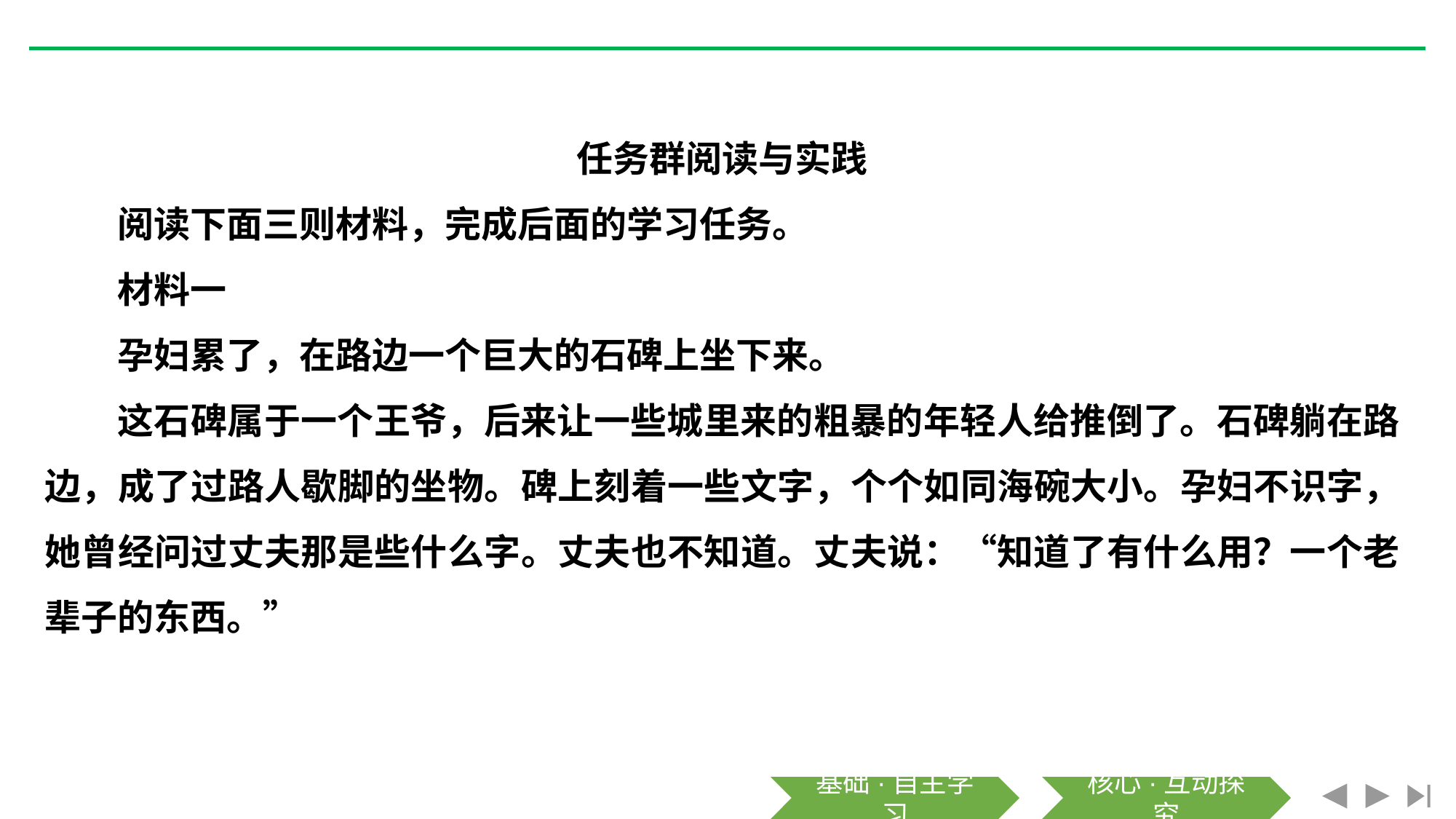

任务群阅读与实践
阅读下面三则材料，完成后面的学习任务。
材料一
孕妇累了，在路边一个巨大的石碑上坐下来。
这石碑属于一个王爷，后来让一些城里来的粗暴的年轻人给推倒了。石碑躺在路边，成了过路人歇脚的坐物。碑上刻着一些文字，个个如同海碗大小。孕妇不识字，她曾经问过丈夫那是些什么字。丈夫也不知道。丈夫说：“知道了有什么用？一个老辈子的东西。”